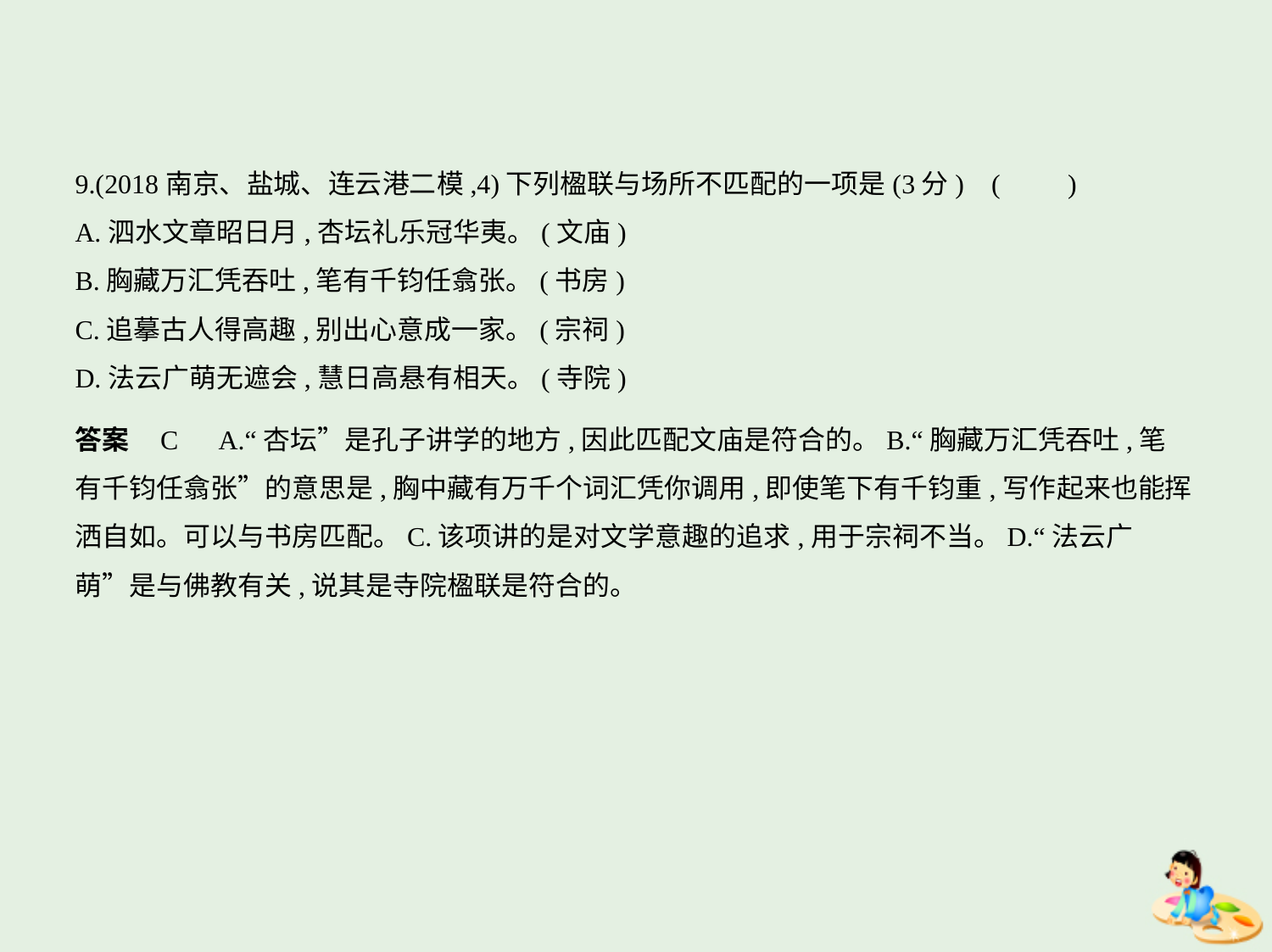

9.(2018南京、盐城、连云港二模,4)下列楹联与场所不匹配的一项是(3分) (　　)
A.泗水文章昭日月,杏坛礼乐冠华夷。(文庙)
B.胸藏万汇凭吞吐,笔有千钧任翕张。(书房)
C.追摹古人得高趣,别出心意成一家。(宗祠)
D.法云广萌无遮会,慧日高悬有相天。(寺院)
答案    C　A.“杏坛”是孔子讲学的地方,因此匹配文庙是符合的。B.“胸藏万汇凭吞吐,笔
有千钧任翕张”的意思是,胸中藏有万千个词汇凭你调用,即使笔下有千钧重,写作起来也能挥
洒自如。可以与书房匹配。C.该项讲的是对文学意趣的追求,用于宗祠不当。D.“法云广
萌”是与佛教有关,说其是寺院楹联是符合的。